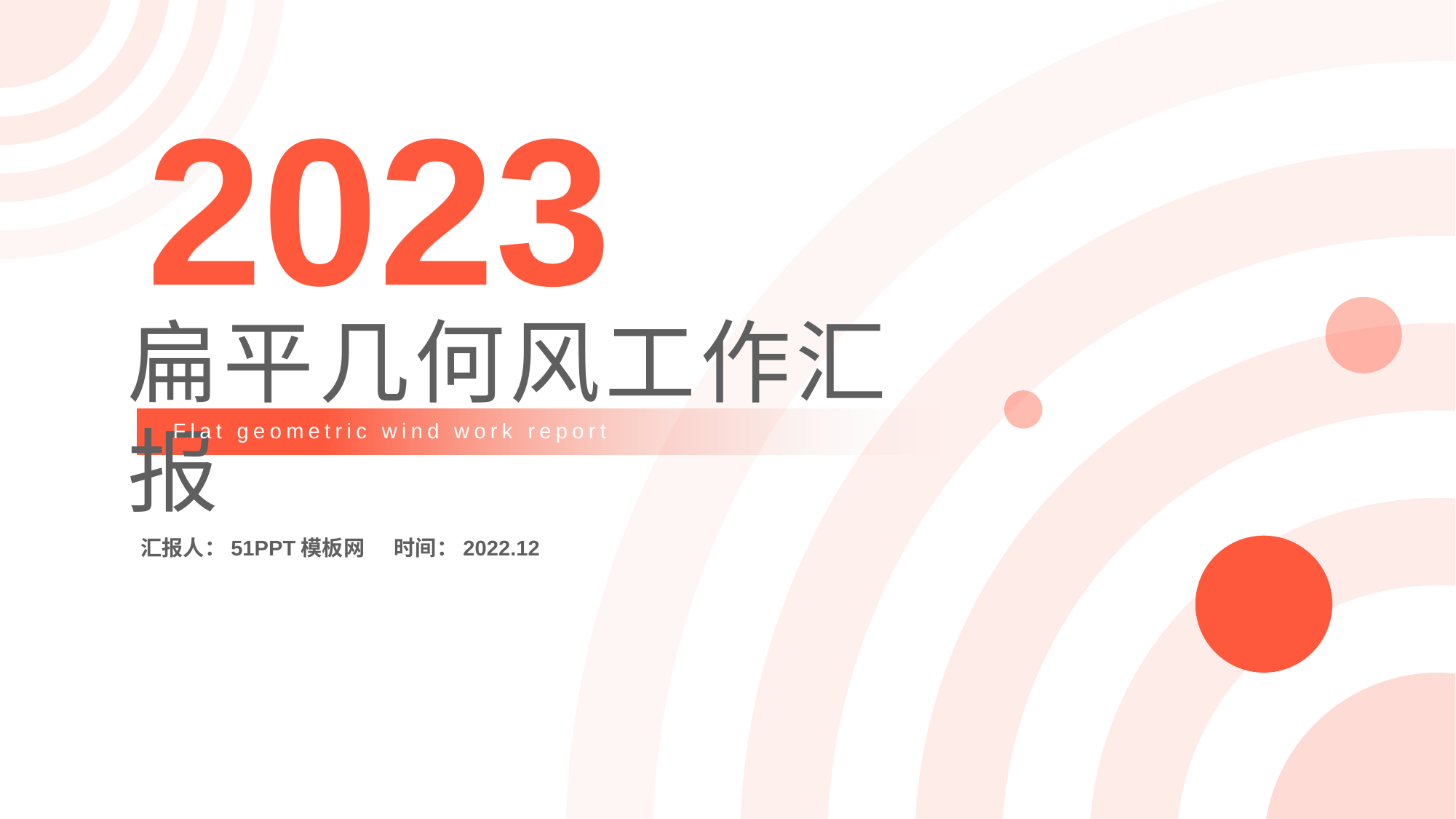

2023

扁平几何风工作汇报

Flat geometric wind work report
汇报人：51PPT模板网      时间：2022.12